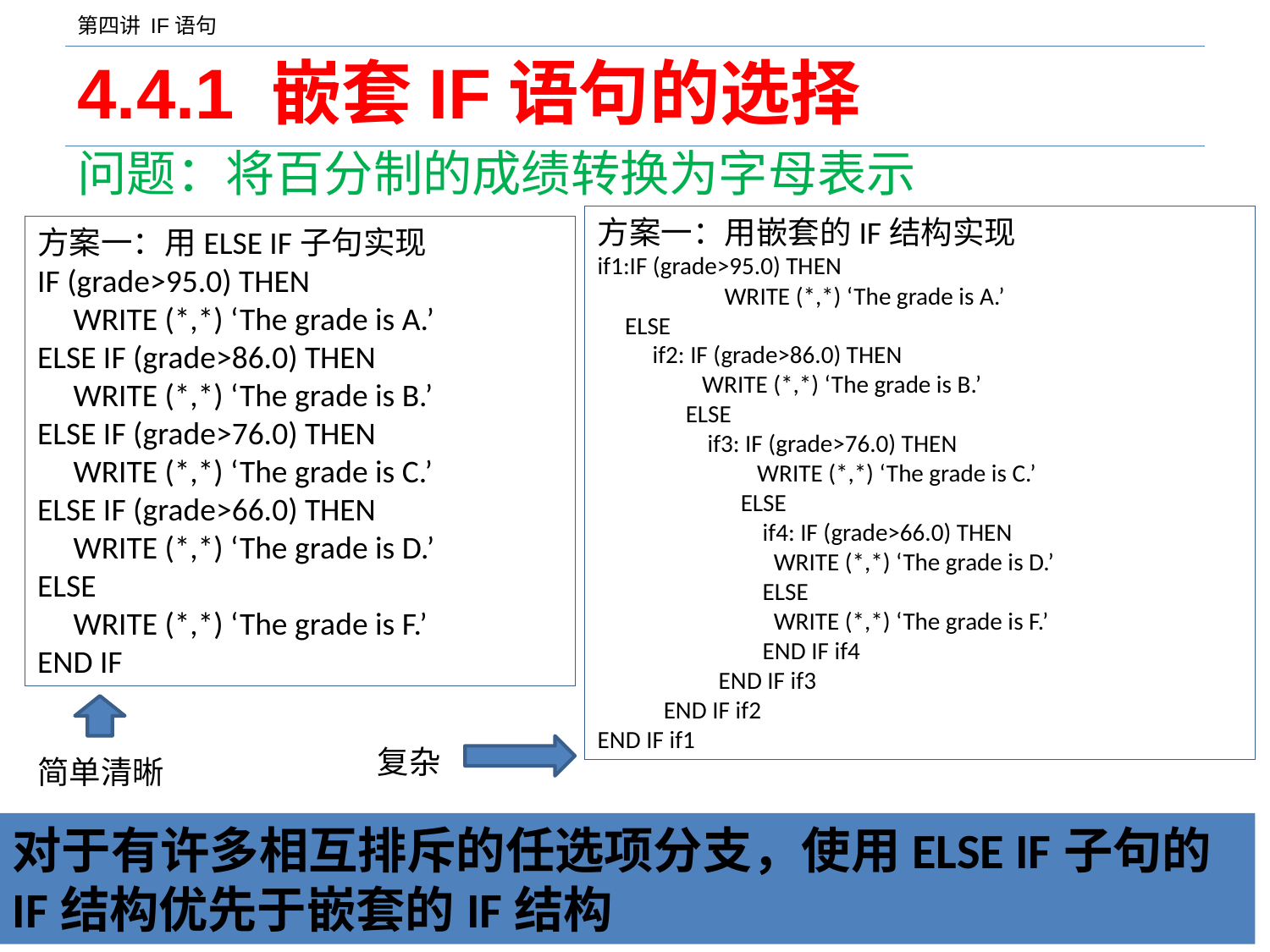

# 4.4.1 嵌套IF语句的选择
问题：将百分制的成绩转换为字母表示
方案一：用嵌套的IF结构实现
if1:IF (grade>95.0) THEN
     	WRITE (*,*) ‘The grade is A.’
     ELSE
          if2: IF (grade>86.0) THEN
                   WRITE (*,*) ‘The grade is B.’
                ELSE
                    if3: IF (grade>76.0) THEN
                             WRITE (*,*) ‘The grade is C.’
                          ELSE
                              if4: IF (grade>66.0) THEN
                                WRITE (*,*) ‘The grade is D.’
                              ELSE
                                WRITE (*,*) ‘The grade is F.’
                              END IF if4
                      END IF if3
            END IF if2
END IF if1
方案一：用ELSE IF子句实现
IF (grade>95.0) THEN
     WRITE (*,*) ‘The grade is A.’
ELSE IF (grade>86.0) THEN
     WRITE (*,*) ‘The grade is B.’
ELSE IF (grade>76.0) THEN
     WRITE (*,*) ‘The grade is C.’
ELSE IF (grade>66.0) THEN
     WRITE (*,*) ‘The grade is D.’
ELSE
     WRITE (*,*) ‘The grade is F.’
END IF

复杂

简单清晰
对于有许多相互排斥的任选项分支，使用ELSE IF子句的IF结构优先于嵌套的IF结构